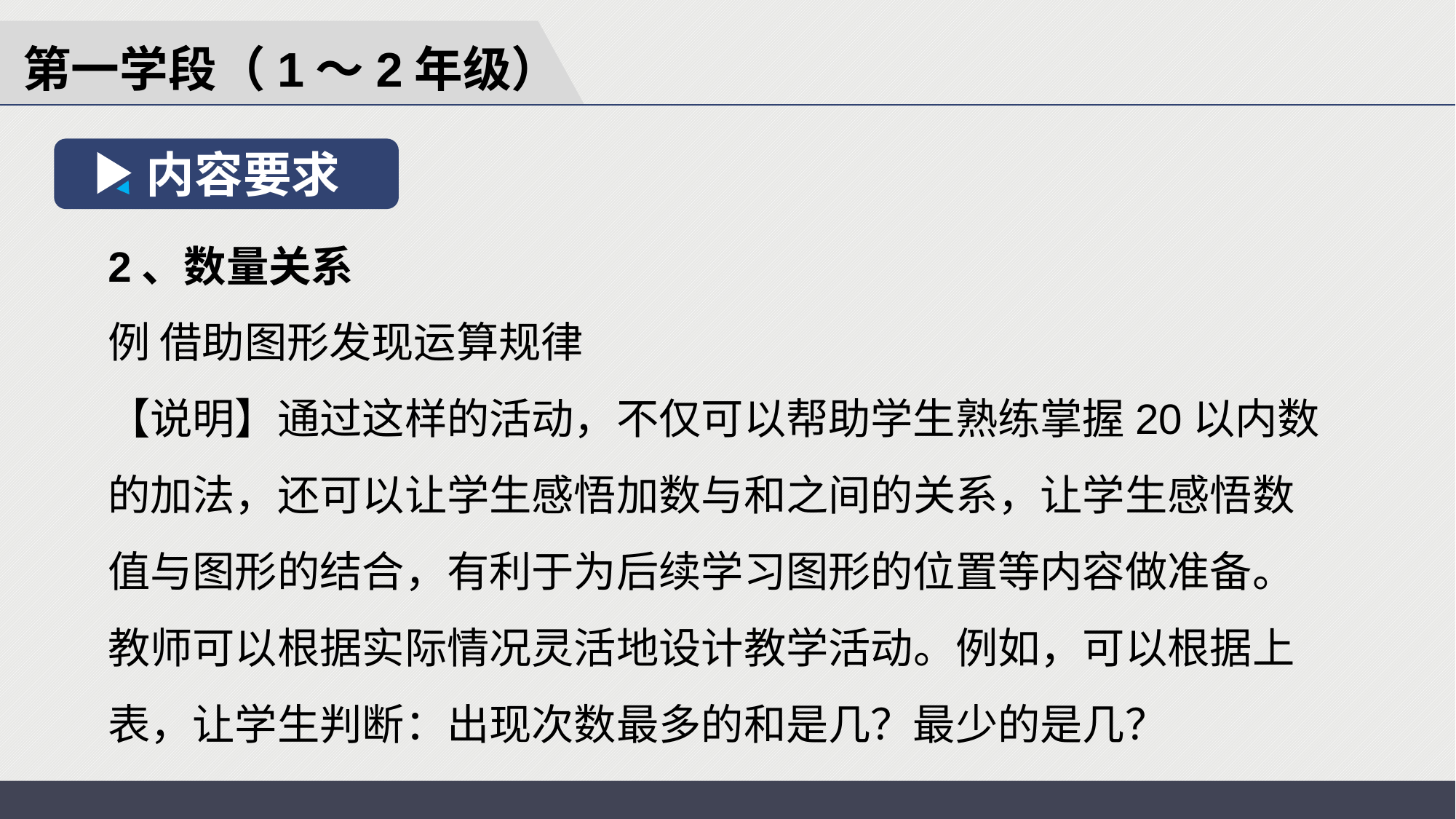

第一学段（1～2年级）
内容要求

2、数量关系
例 借助图形发现运算规律
【说明】通过这样的活动，不仅可以帮助学生熟练掌握20以内数的加法，还可以让学生感悟加数与和之间的关系，让学生感悟数值与图形的结合，有利于为后续学习图形的位置等内容做准备。
教师可以根据实际情况灵活地设计教学活动。例如，可以根据上表，让学生判断：出现次数最多的和是几？最少的是几？